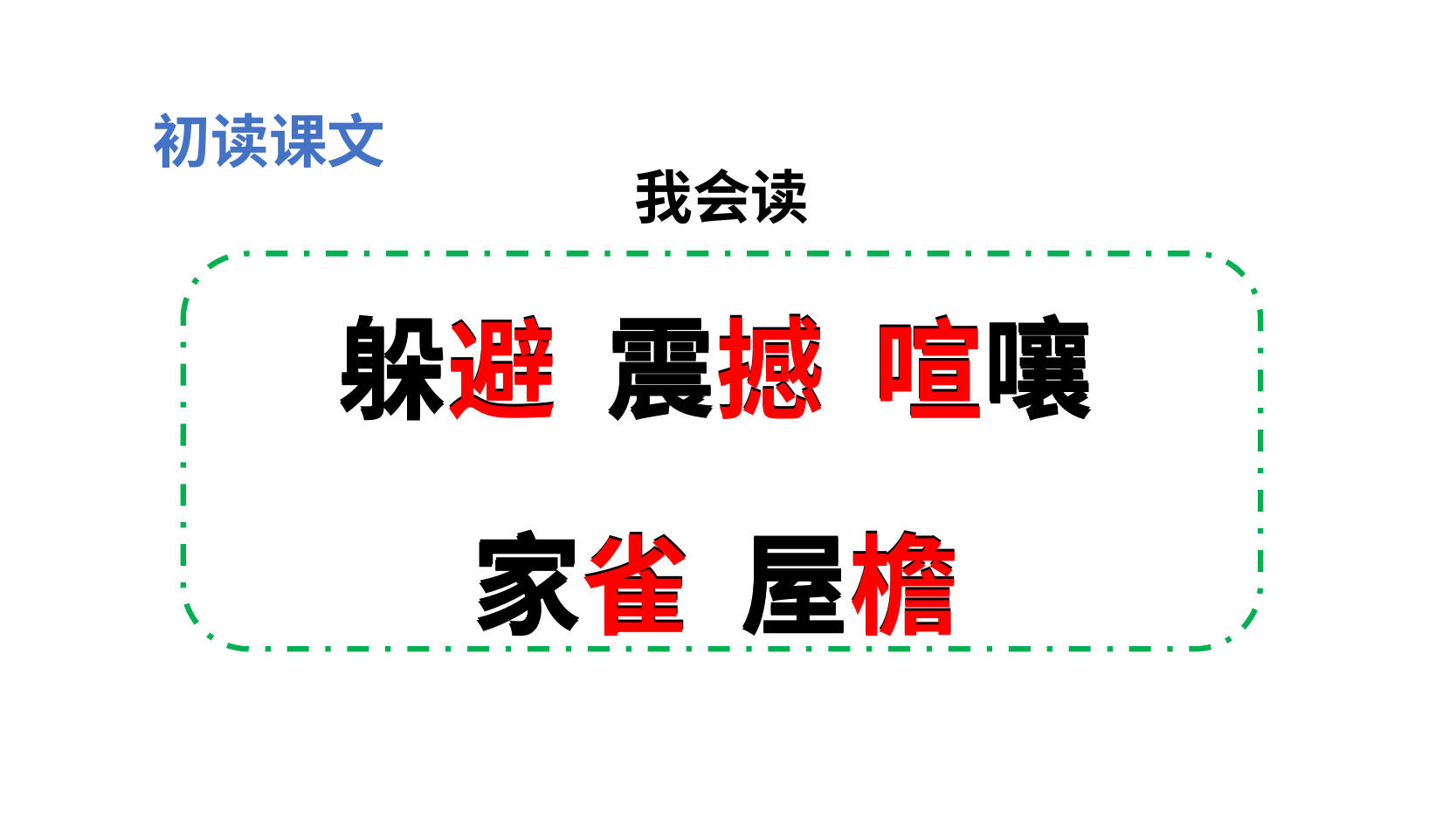

初读课文
我会读
躲避  震撼  喧嚷
家雀  屋檐
躲避  震撼  喧嚷
家雀  屋檐